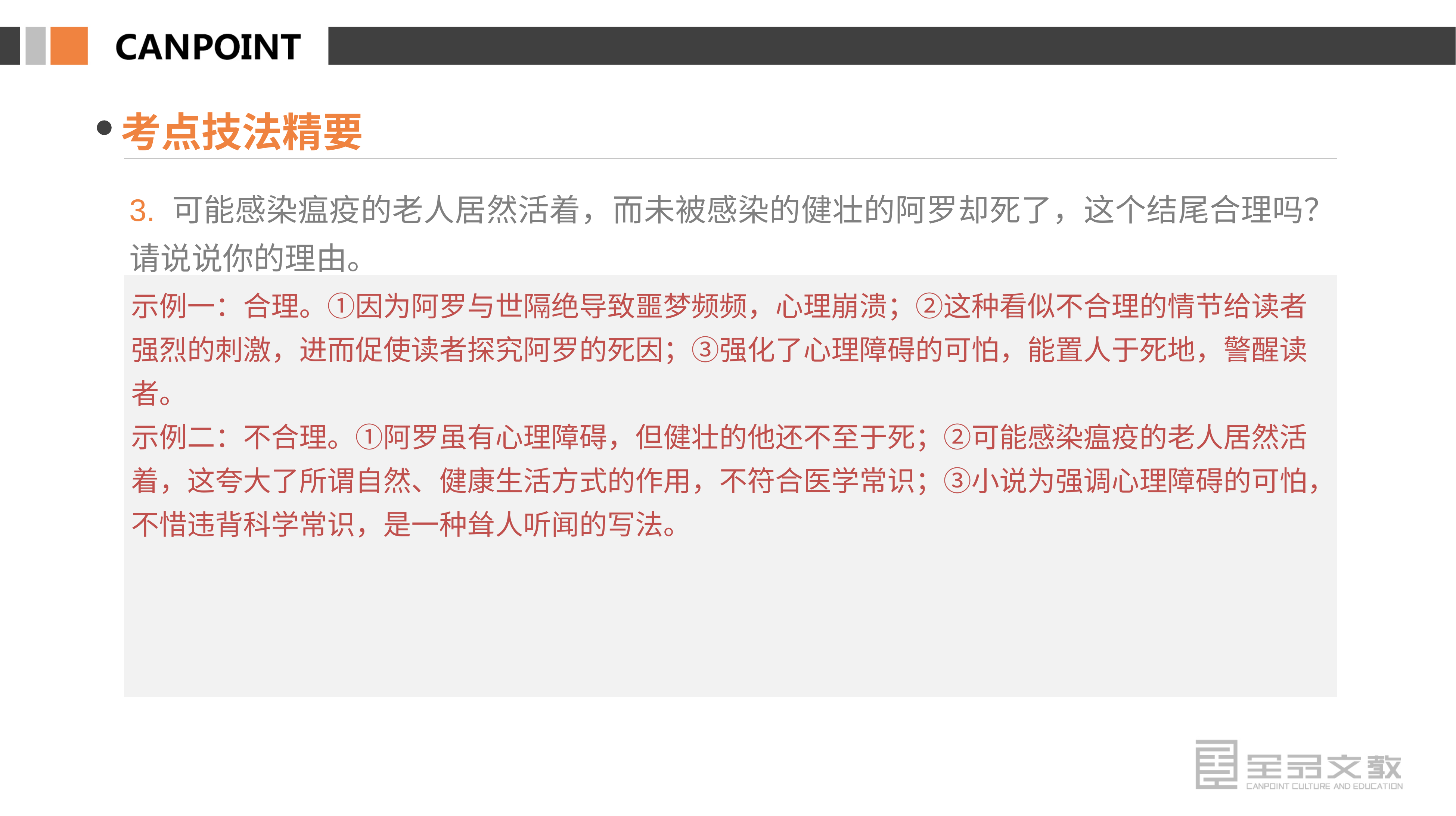

考点技法精要

3. 可能感染瘟疫的老人居然活着，而未被感染的健壮的阿罗却死了，这个结尾合理吗？请说说你的理由。

示例一：合理。①因为阿罗与世隔绝导致噩梦频频，心理崩溃；②这种看似不合理的情节给读者强烈的刺激，进而促使读者探究阿罗的死因；③强化了心理障碍的可怕，能置人于死地，警醒读者。
示例二：不合理。①阿罗虽有心理障碍，但健壮的他还不至于死；②可能感染瘟疫的老人居然活着，这夸大了所谓自然、健康生活方式的作用，不符合医学常识；③小说为强调心理障碍的可怕，不惜违背科学常识，是一种耸人听闻的写法。